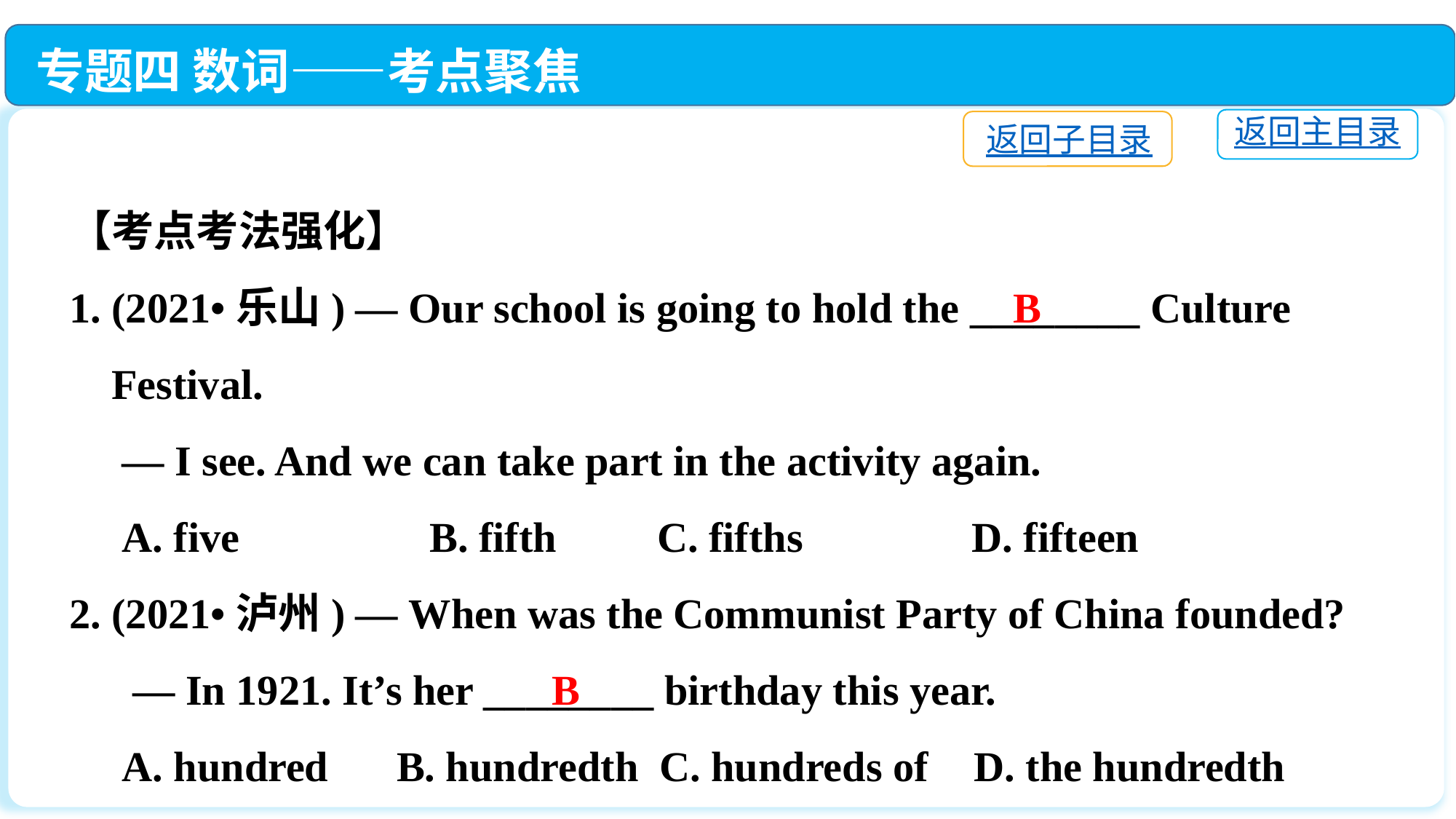

专题四 数词——考点聚焦

返回主目录

返回子目录
【考点考法强化】
1. (2021•乐山) — Our school is going to hold the ________ Culture
    Festival.
     — I see. And we can take part in the activity again.
     A. five　　　　B. fifth	    C. fifths　　　	  D. fifteen
2. (2021•泸州) — When was the Communist Party of China founded?
      — In 1921. It’s her ________ birthday this year.
     A. hundred	B. hundredth  C. hundreds of	   D. the hundredth
B
B